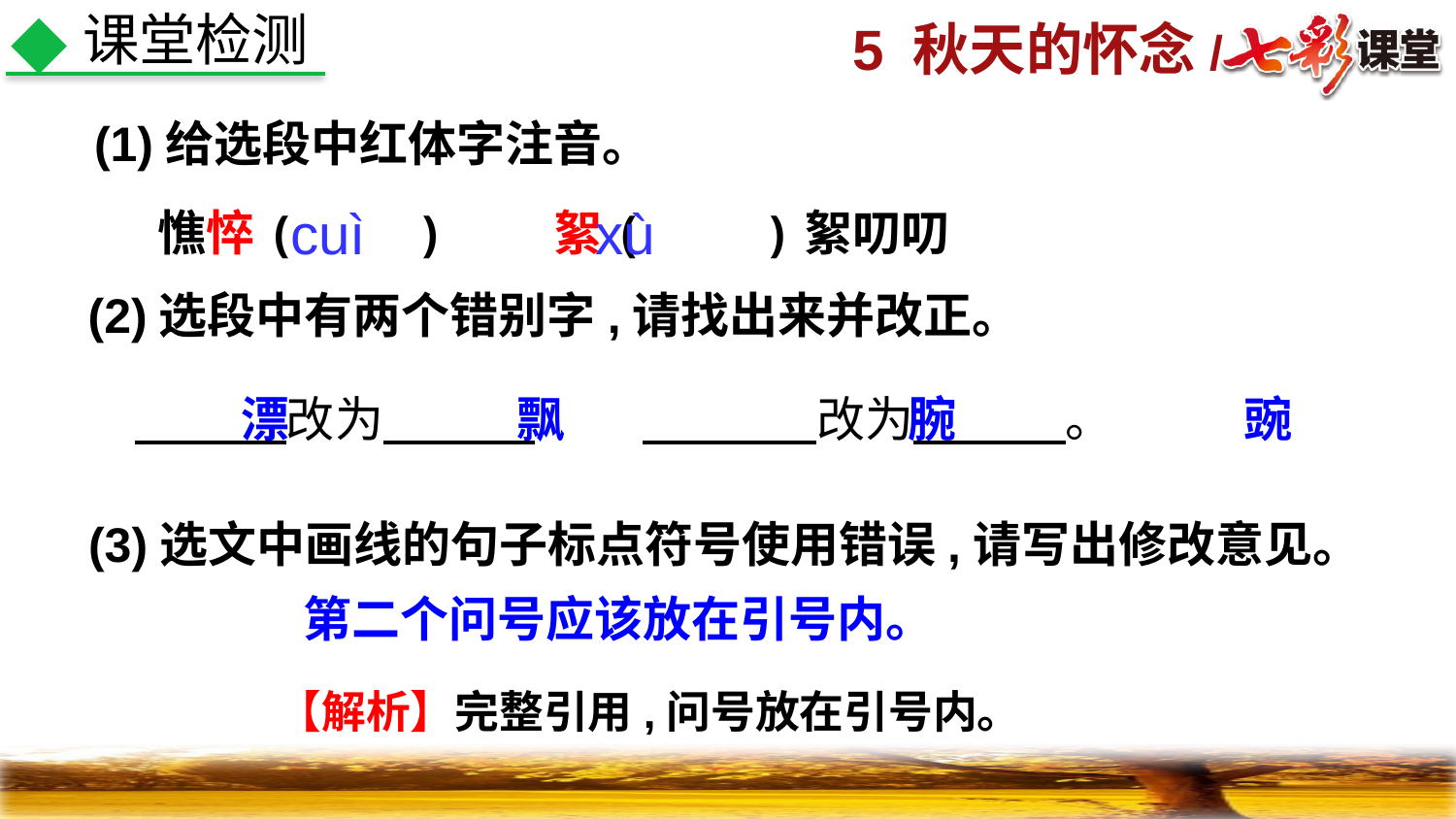

课堂检测

(1)给选段中红体字注音。
cuì
xù
憔悴(　　)　　絮(　　)絮叨叨
(2)选段中有两个错别字,请找出来并改正。
　     　改为　     　　　 　       　改为　　     。
漂
飘
腕
豌
(3)选文中画线的句子标点符号使用错误,请写出修改意见。
第二个问号应该放在引号内。
　【解析】完整引用,问号放在引号内。